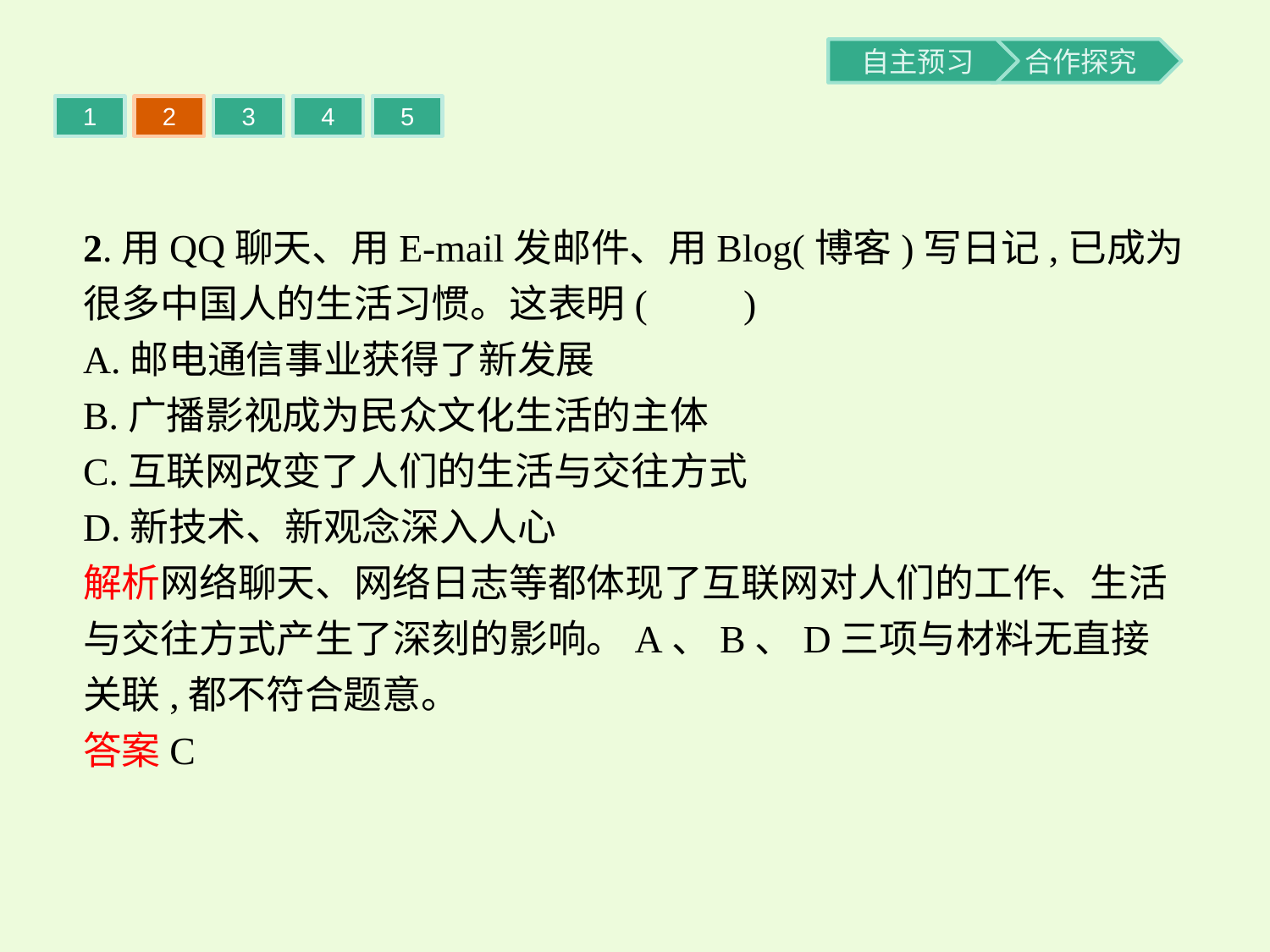

1
2
3
4
5
2.用QQ聊天、用E-mail发邮件、用Blog(博客)写日记,已成为很多中国人的生活习惯。这表明(　　)
A.邮电通信事业获得了新发展
B.广播影视成为民众文化生活的主体
C.互联网改变了人们的生活与交往方式
D.新技术、新观念深入人心
解析网络聊天、网络日志等都体现了互联网对人们的工作、生活与交往方式产生了深刻的影响。A、B、D三项与材料无直接关联,都不符合题意。
答案C